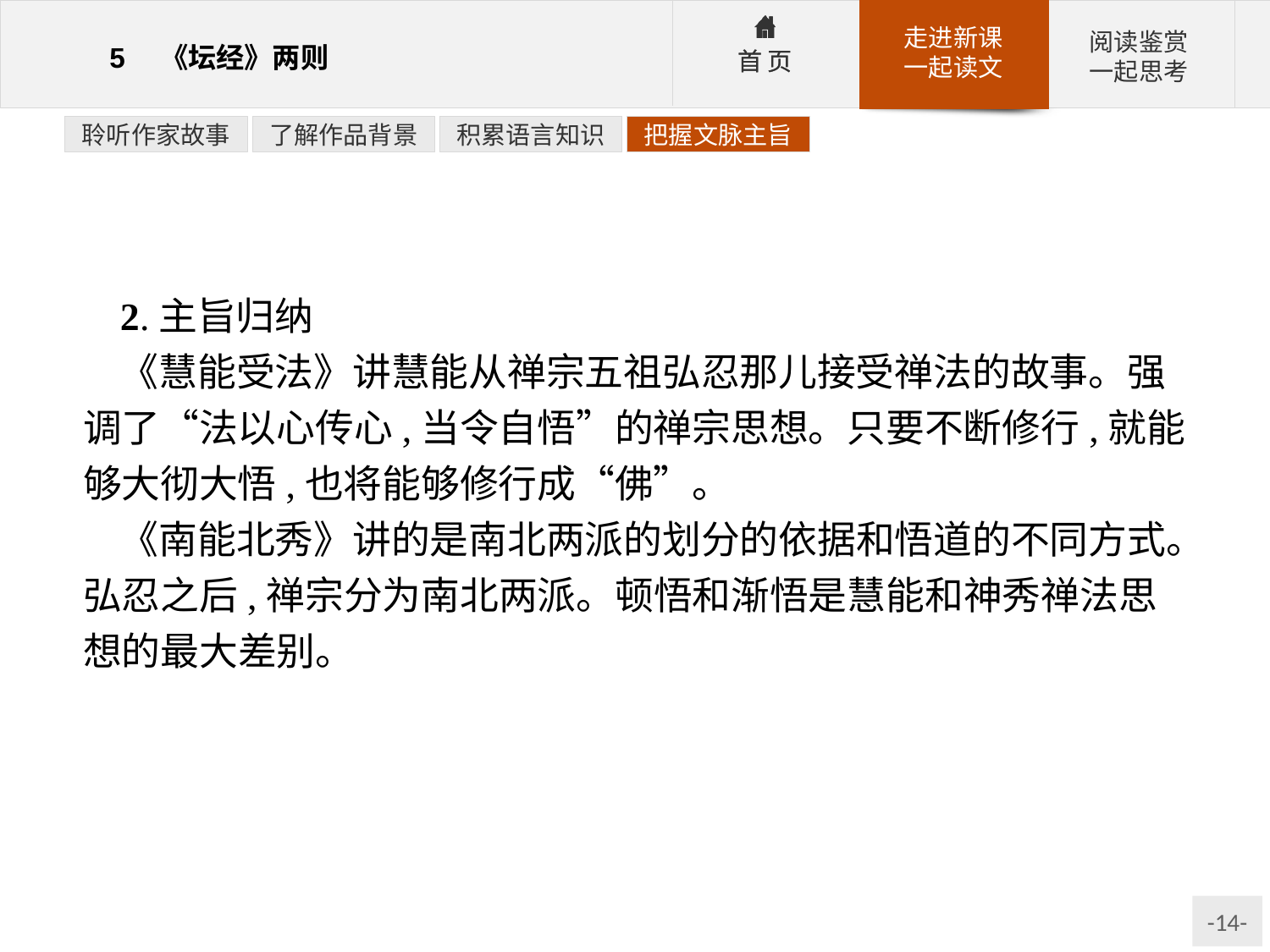

聆听作家故事
了解作品背景
积累语言知识
把握文脉主旨
2.主旨归纳
《慧能受法》讲慧能从禅宗五祖弘忍那儿接受禅法的故事。强调了“法以心传心,当令自悟”的禅宗思想。只要不断修行,就能够大彻大悟,也将能够修行成“佛”。
《南能北秀》讲的是南北两派的划分的依据和悟道的不同方式。弘忍之后,禅宗分为南北两派。顿悟和渐悟是慧能和神秀禅法思想的最大差别。